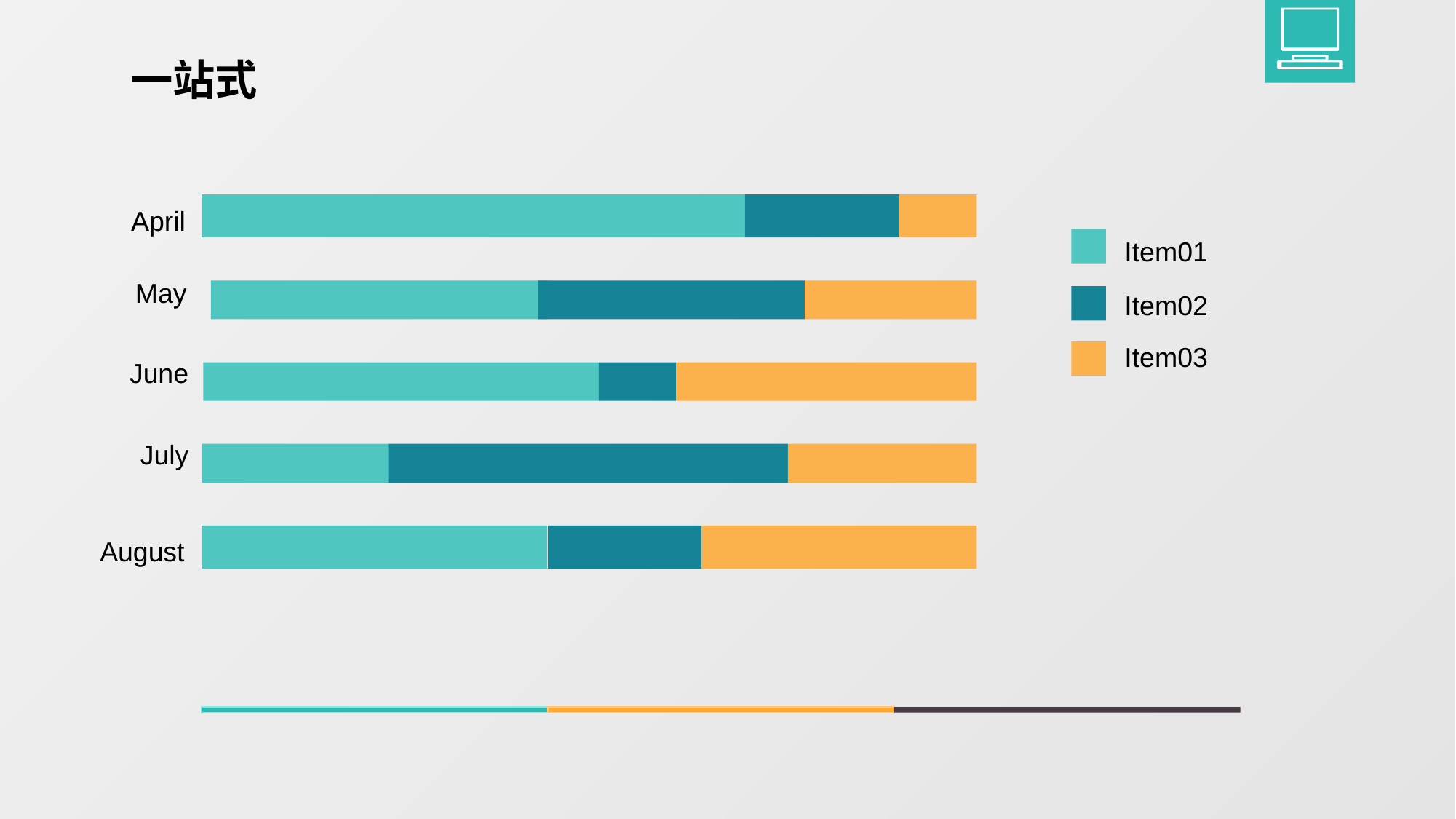

一站式

April

Item01
May

Item02

Item03

June

July

August